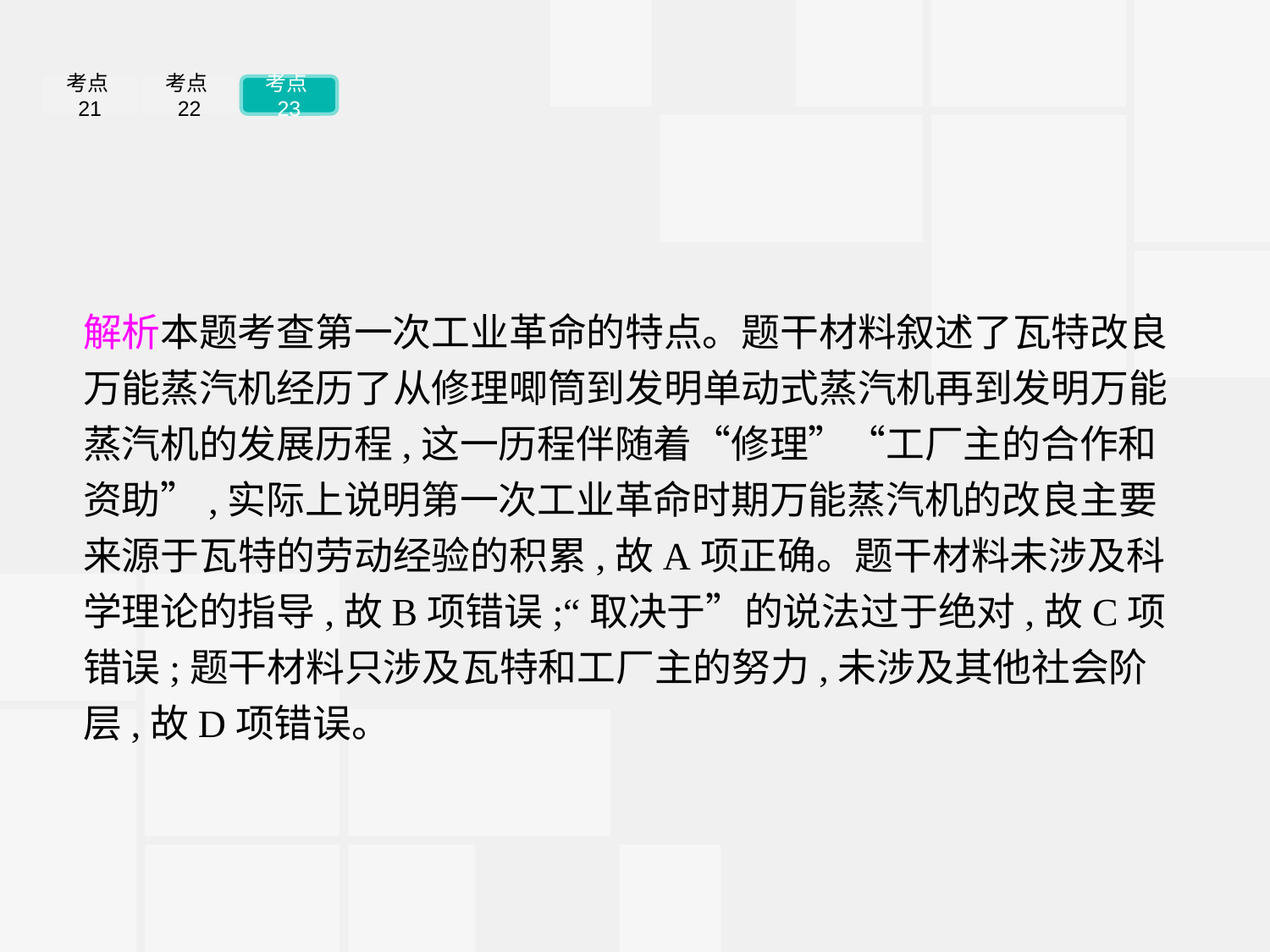

考点21
考点22
考点23
解析本题考查第一次工业革命的特点。题干材料叙述了瓦特改良万能蒸汽机经历了从修理唧筒到发明单动式蒸汽机再到发明万能蒸汽机的发展历程,这一历程伴随着“修理”“工厂主的合作和资助”,实际上说明第一次工业革命时期万能蒸汽机的改良主要来源于瓦特的劳动经验的积累,故A项正确。题干材料未涉及科学理论的指导,故B项错误;“取决于”的说法过于绝对,故C项错误;题干材料只涉及瓦特和工厂主的努力,未涉及其他社会阶层,故D项错误。